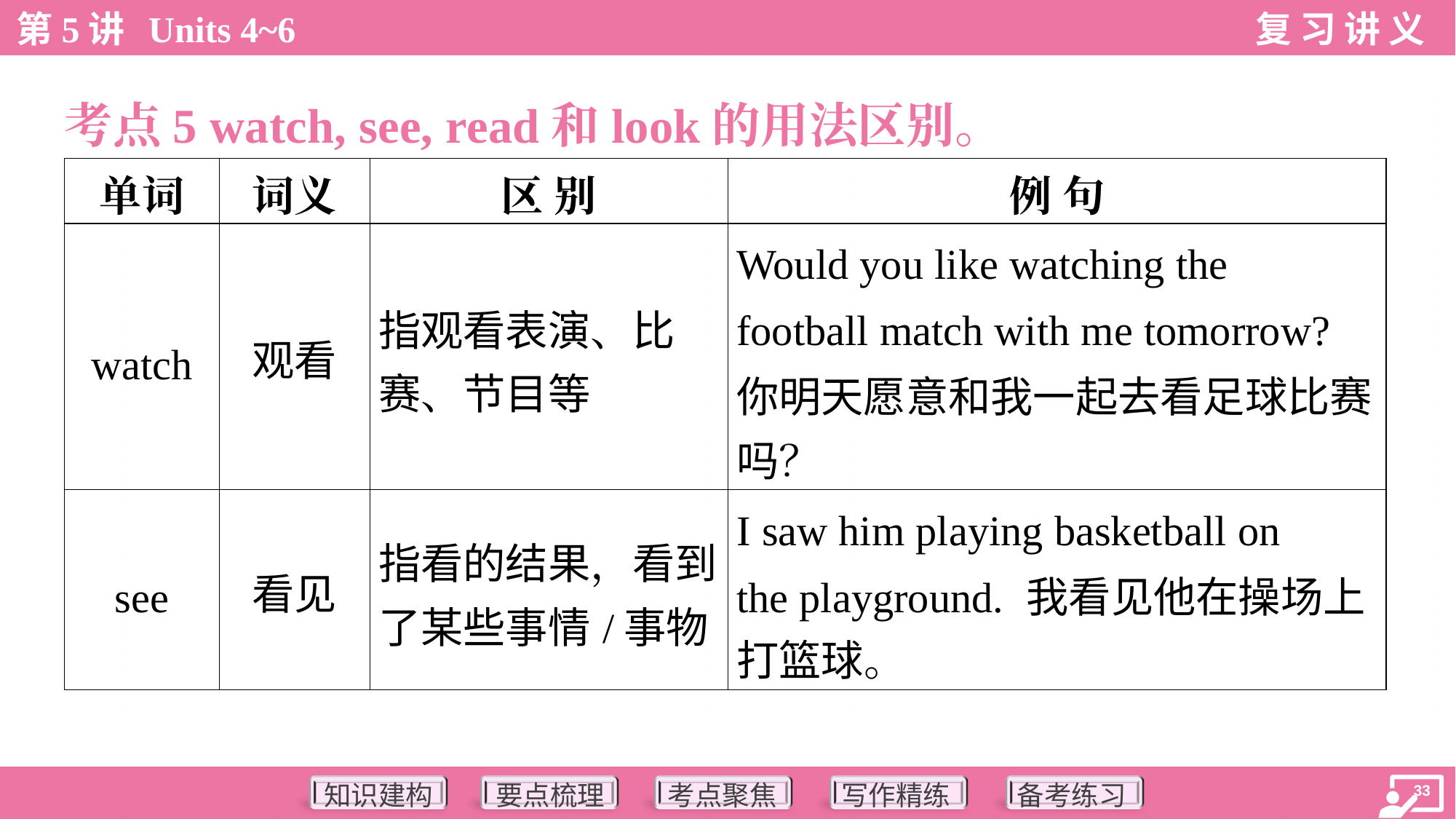

考点5 watch, see, read和look的用法区别。
| 单词 | 词义 | 区 别 | 例 句 |
| --- | --- | --- | --- |
| watch | 观看 | 指观看表演、比 赛、节目等 | Would you like watching the football match with me tomorrow? 你明天愿意和我一起去看足球比赛 吗？ |
| see | 看见 | 指看的结果，看到 了某些事情/事物 | I saw him playing basketball on the playground. 我看见他在操场上 打篮球。 |